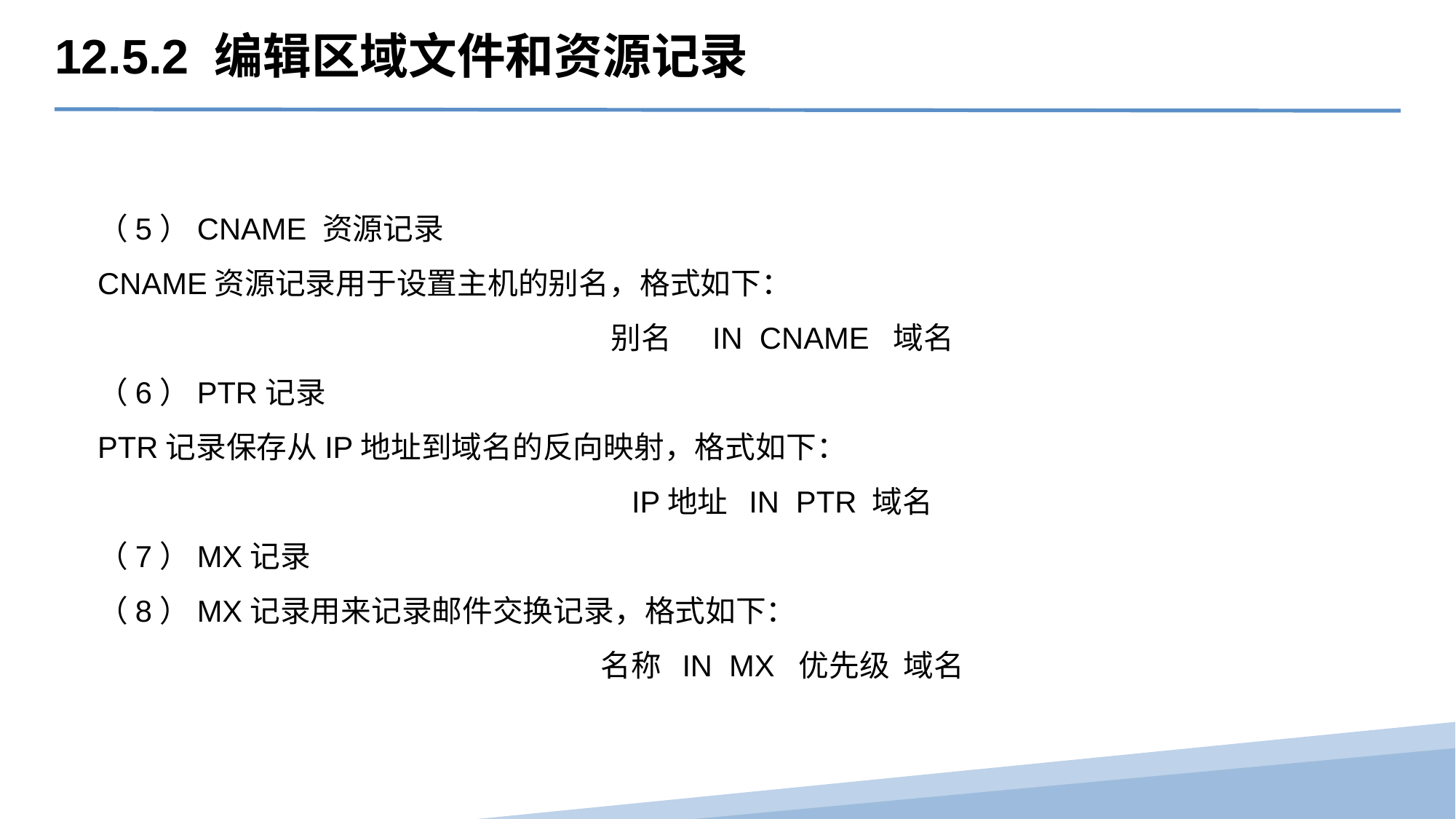

12.5.2 编辑区域文件和资源记录
（5）CNAME 资源记录
CNAME资源记录用于设置主机的别名，格式如下：
别名     IN  CNAME  域名
（6）PTR记录
PTR记录保存从IP地址到域名的反向映射，格式如下：
IP地址  IN  PTR 域名
（7）MX记录
（8）MX记录用来记录邮件交换记录，格式如下：
名称  IN  MX  优先级  域名